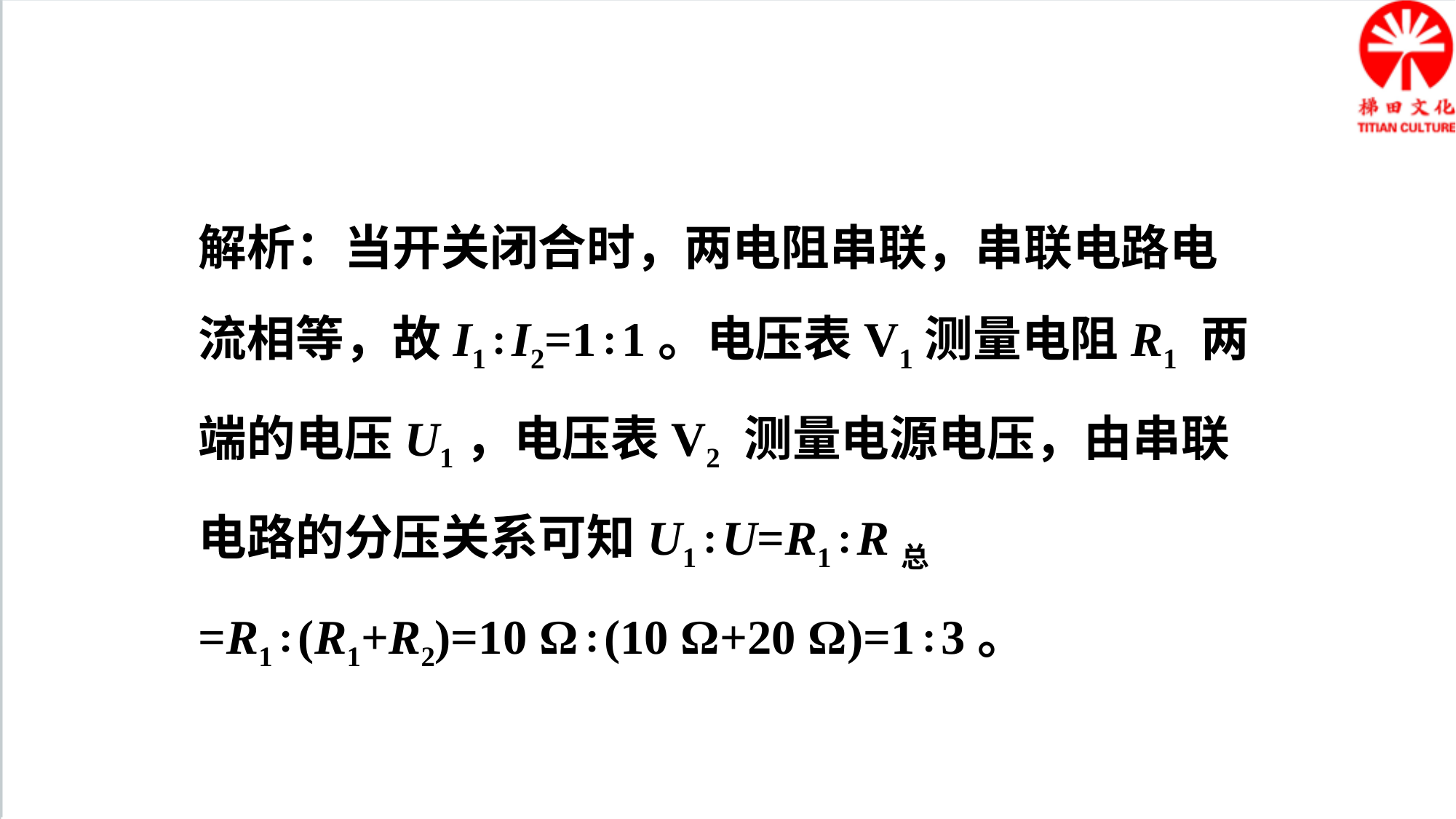

解析：当开关闭合时，两电阻串联，串联电路电流相等，故I1∶I2=1∶1。电压表V1测量电阻R1 两端的电压U1，电压表V2 测量电源电压，由串联电路的分压关系可知U1∶U=R1∶R总=R1∶(R1+R2)=10 Ω∶(10 Ω+20 Ω)=1∶3。